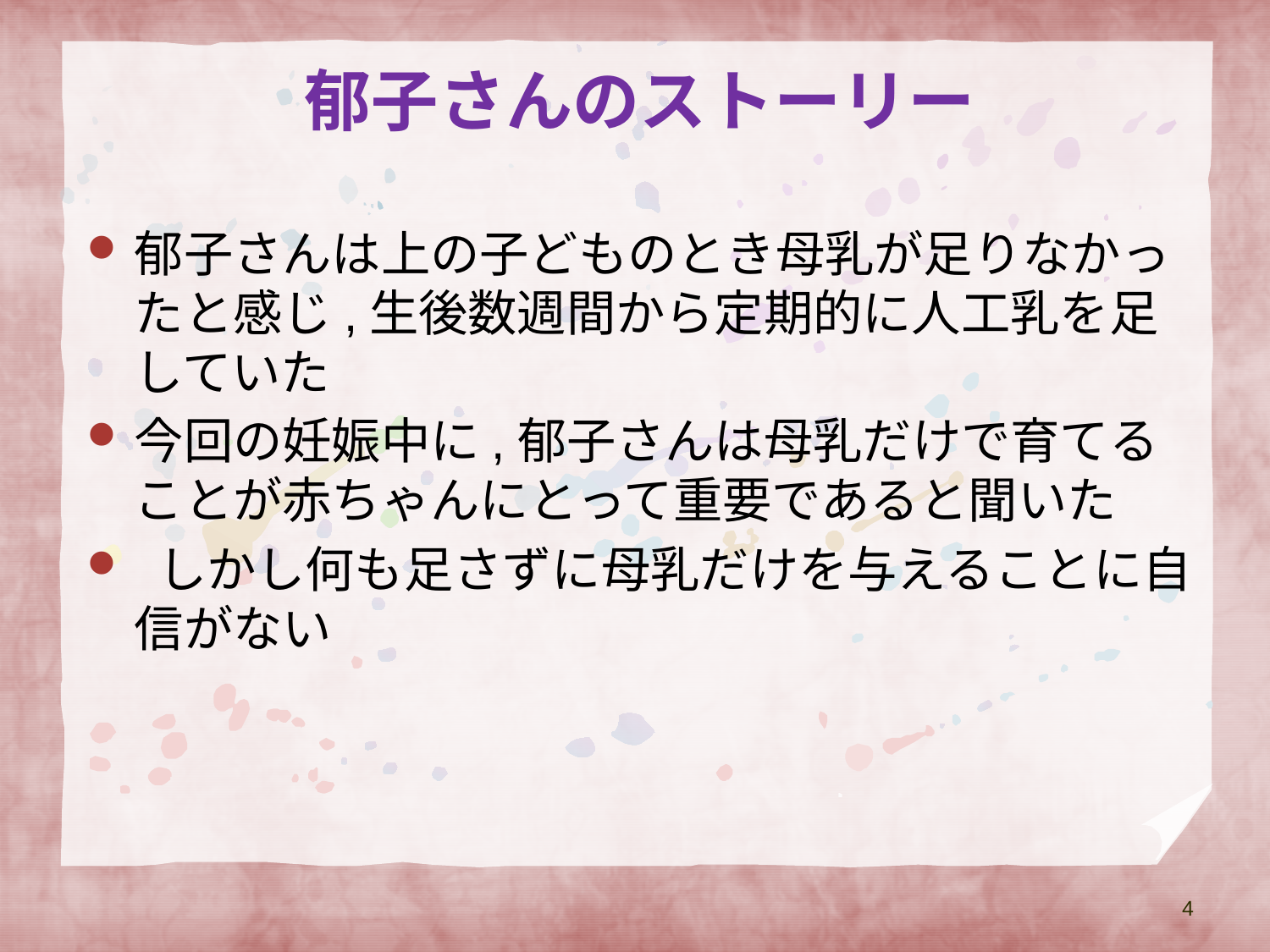

# 郁子さんのストーリー
郁子さんは上の子どものとき母乳が足りなかったと感じ,生後数週間から定期的に人工乳を足していた
今回の妊娠中に,郁子さんは母乳だけで育てることが赤ちゃんにとって重要であると聞いた
 しかし何も足さずに母乳だけを与えることに自信がない

4